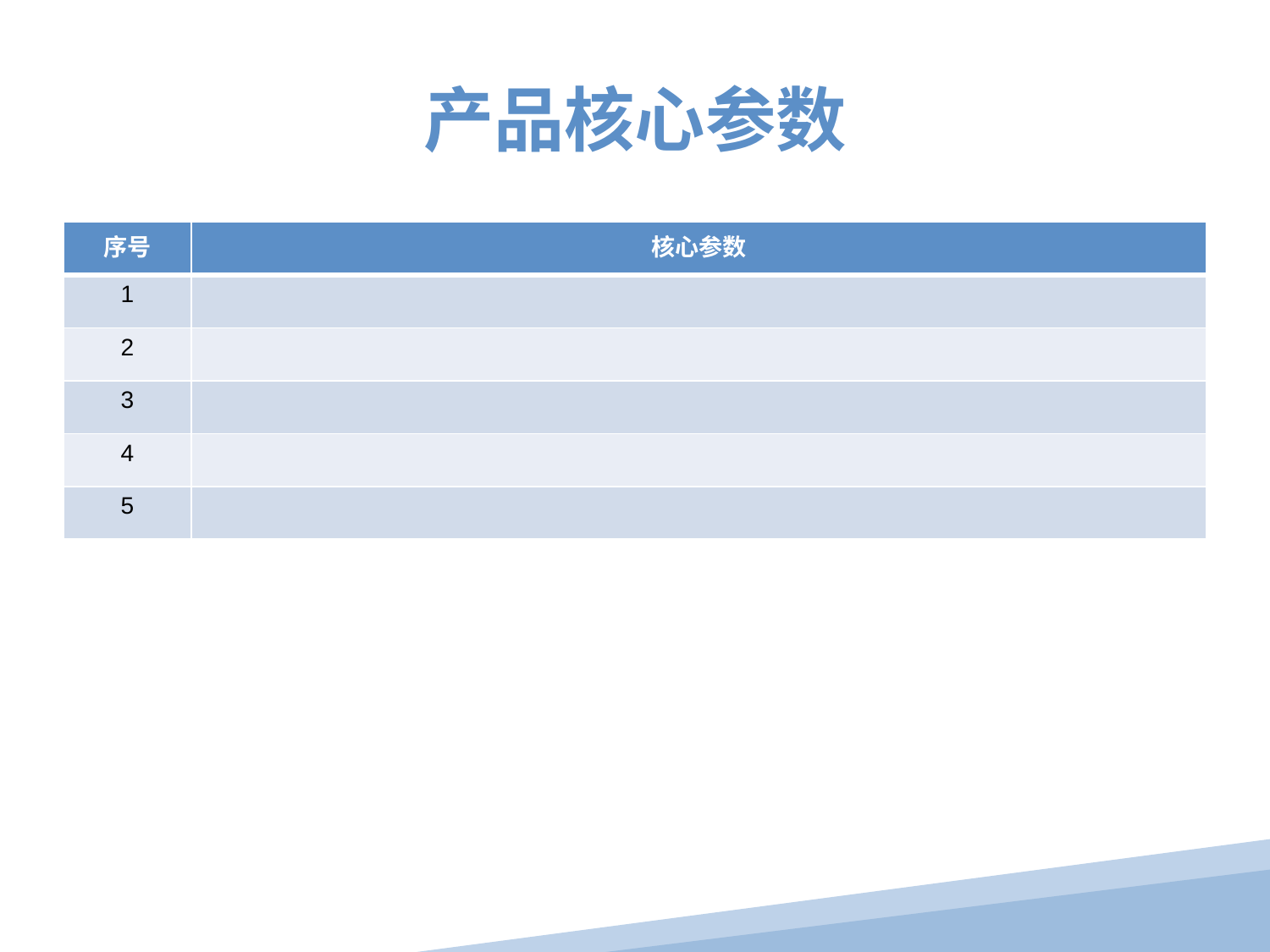

产品核心参数
| 序号 | 核心参数 |
| --- | --- |
| 1 |  |
| 2 |  |
| 3 |  |
| 4 |  |
| 5 |  |